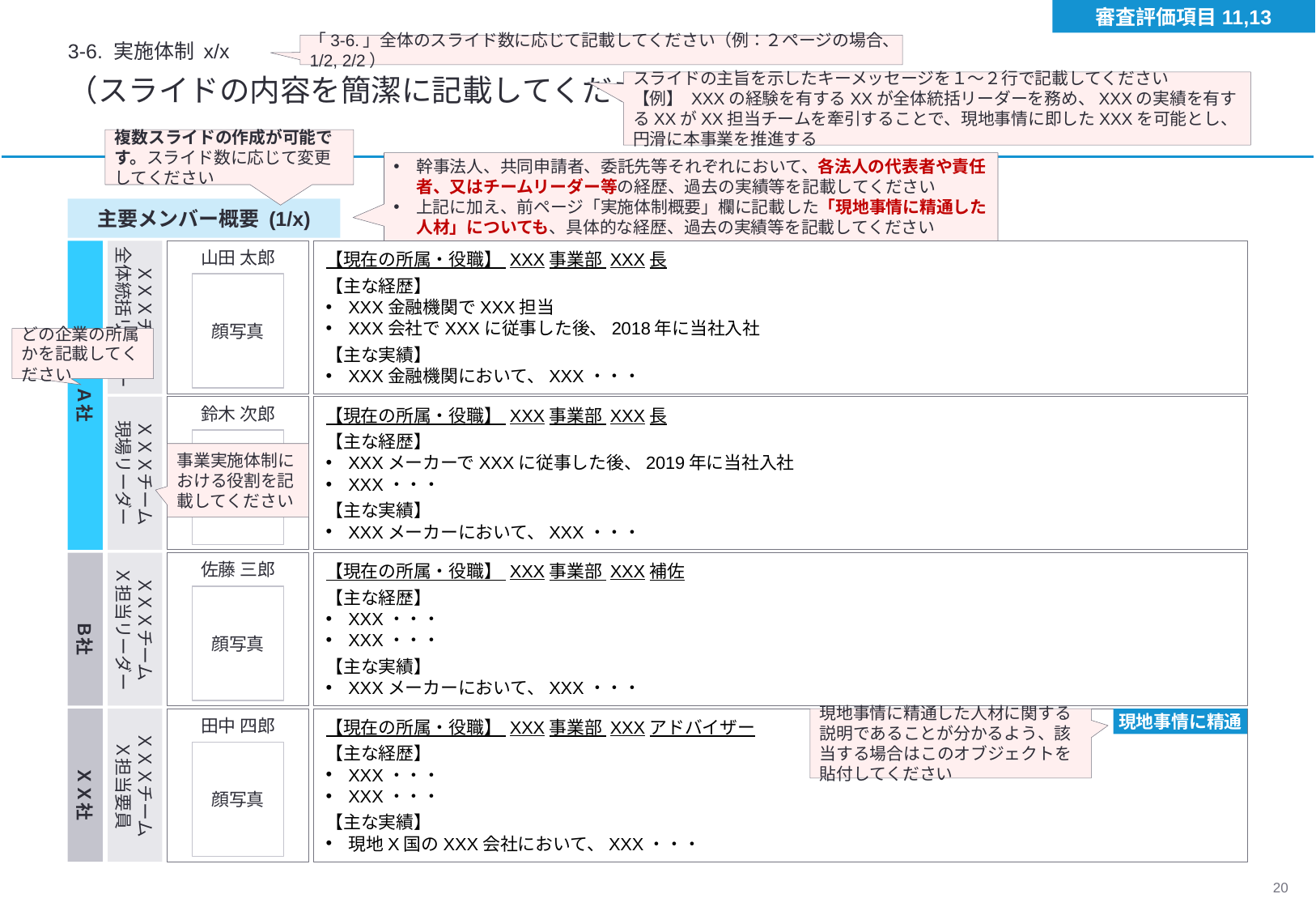

審査評価項目11,13
3-6. 実施体制 x/x
「3-6.」全体のスライド数に応じて記載してください（例：２ページの場合、1/2, 2/2）
（スライドの内容を簡潔に記載してください）
スライドの主旨を示したキーメッセージを１～２行で記載してください
【例】 XXXの経験を有するXXが全体統括リーダーを務め、XXXの実績を有するXXがXX担当チームを牽引することで、現地事情に即したXXXを可能とし、円滑に本事業を推進する
複数スライドの作成が可能です。スライド数に応じて変更してください
幹事法人、共同申請者、委託先等それぞれにおいて、各法人の代表者や責任者、又はチームリーダー等の経歴、過去の実績等を記載してください
上記に加え、前ページ「実施体制概要」欄に記載した「現地事情に精通した人材」についても、具体的な経歴、過去の実績等を記載してください
主要メンバー概要 (1/x)
　Ａ社
山田 太郎
ＸＸＸチーム
全体統括リーダー
【現在の所属・役職】 XXX事業部 XXX長
【主な経歴】
XXX金融機関でXXX担当
XXX会社でXXXに従事した後、2018年に当社入社
【主な実績】
XXX金融機関において、XXX・・・
顔写真
どの企業の所属かを記載してください
ＸＸＸチーム
現場リーダー
鈴木 次郎
【現在の所属・役職】 XXX事業部 XXX長
【主な経歴】
XXXメーカーでXXXに従事した後、2019年に当社入社
XXX・・・
【主な実績】
XXXメーカーにおいて、XXX・・・
顔写真
事業実施体制における役割を記載してください
佐藤 三郎
ＸＸＸチーム
Ｘ担当リーダー
【現在の所属・役職】 XXX事業部 XXX補佐
【主な経歴】
XXX・・・
XXX・・・
【主な実績】
XXXメーカーにおいて、XXX・・・
顔写真
　Ｂ社
　ＸＸ社
田中 四郎
ＸＸＸチーム
Ｘ担当要員
【現在の所属・役職】 XXX事業部 XXXアドバイザー
【主な経歴】
XXX・・・
XXX・・・
【主な実績】
現地X国のXXX会社において、XXX・・・
顔写真
現地事情に精通した人材に関する説明であることが分かるよう、該当する場合はこのオブジェクトを貼付してください
現地事情に精通